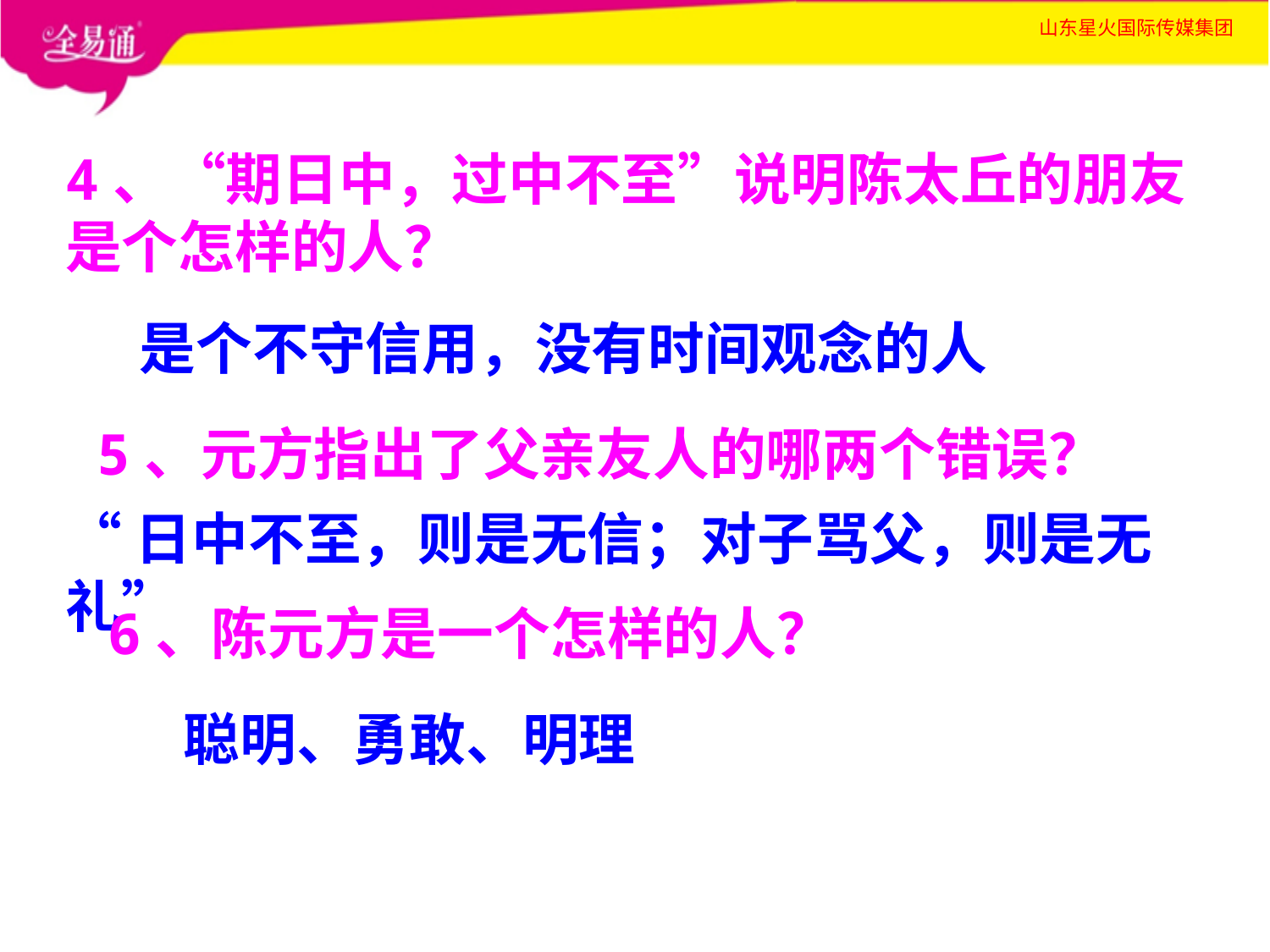

4、“期日中，过中不至”说明陈太丘的朋友是个怎样的人？
是个不守信用，没有时间观念的人
5、元方指出了父亲友人的哪两个错误？
“日中不至，则是无信；对子骂父，则是无礼”
6、陈元方是一个怎样的人？
    聪明、勇敢、明理